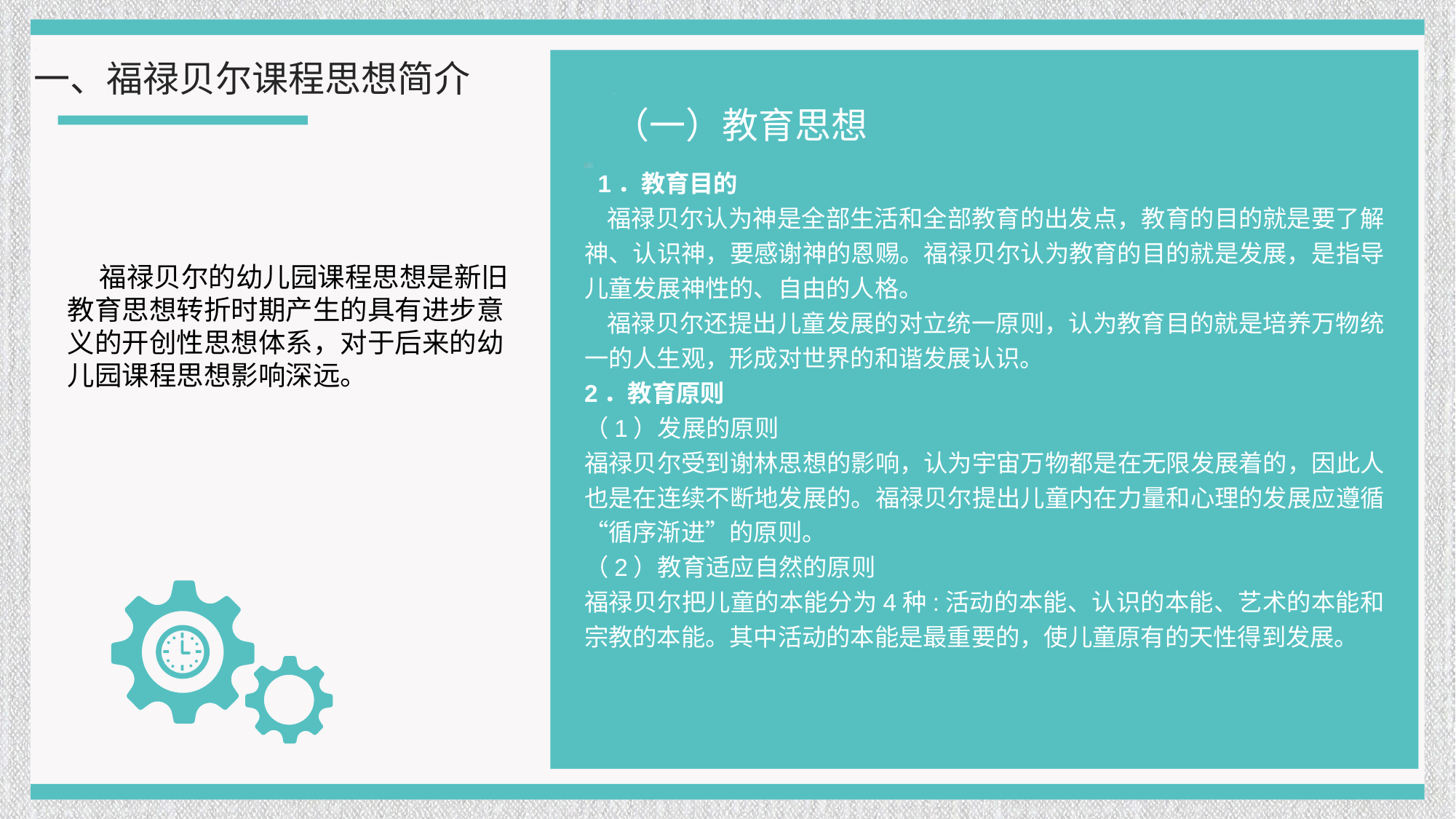

一、福禄贝尔课程思想简介

（一）教育思想

  1．教育目的
   福禄贝尔认为神是全部生活和全部教育的出发点，教育的目的就是要了解神、认识神，要感谢神的恩赐。福禄贝尔认为教育的目的就是发展，是指导儿童发展神性的、自由的人格。
   福禄贝尔还提出儿童发展的对立统一原则，认为教育目的就是培养万物统一的人生观，形成对世界的和谐发展认识。
2．教育原则
（1）发展的原则
福禄贝尔受到谢林思想的影响，认为宇宙万物都是在无限发展着的，因此人也是在连续不断地发展的。福禄贝尔提出儿童内在力量和心理的发展应遵循“循序渐进”的原则。
（2）教育适应自然的原则
福禄贝尔把儿童的本能分为4种:活动的本能、认识的本能、艺术的本能和宗教的本能。其中活动的本能是最重要的，使儿童原有的天性得到发展。
福禄贝尔的幼儿园课程思想是新旧教育思想转折时期产生的具有进步意义的开创性思想体系，对于后来的幼儿园课程思想影响深远。